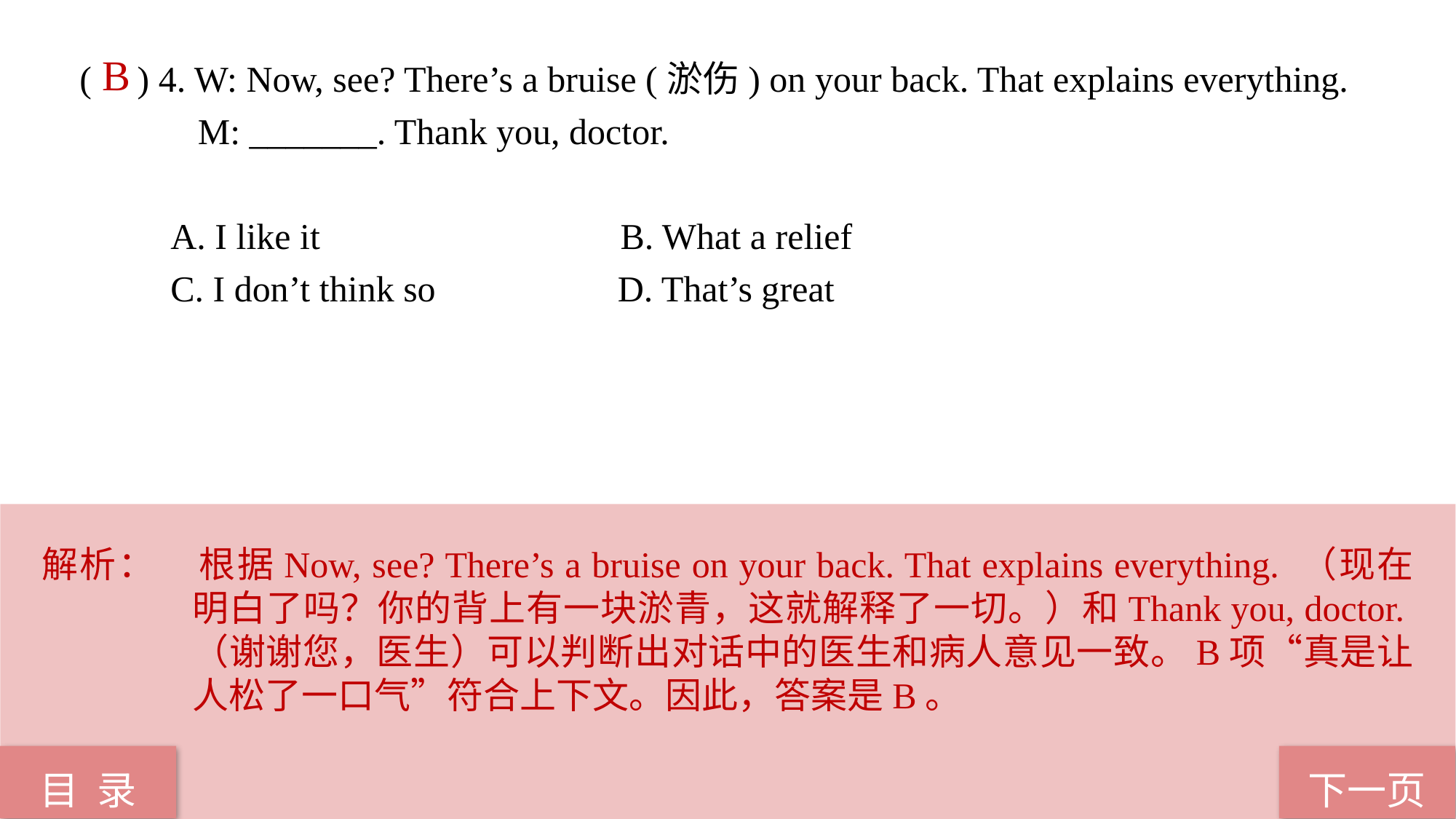

(     ) 4. W: Now, see? There’s a bruise (淤伤) on your back. That explains everything.
             M: _______. Thank you, doctor.

          A. I like it                                 B. What a relief
          C. I don’t think so                    D. That’s great
B
解析：	根据Now, see? There’s a bruise on your back. That explains everything. （现在明白了吗？你的背上有一块淤青，这就解释了一切。）和Thank you, doctor.（谢谢您，医生）可以判断出对话中的医生和病人意见一致。B项“真是让人松了一口气”符合上下文。因此，答案是B。